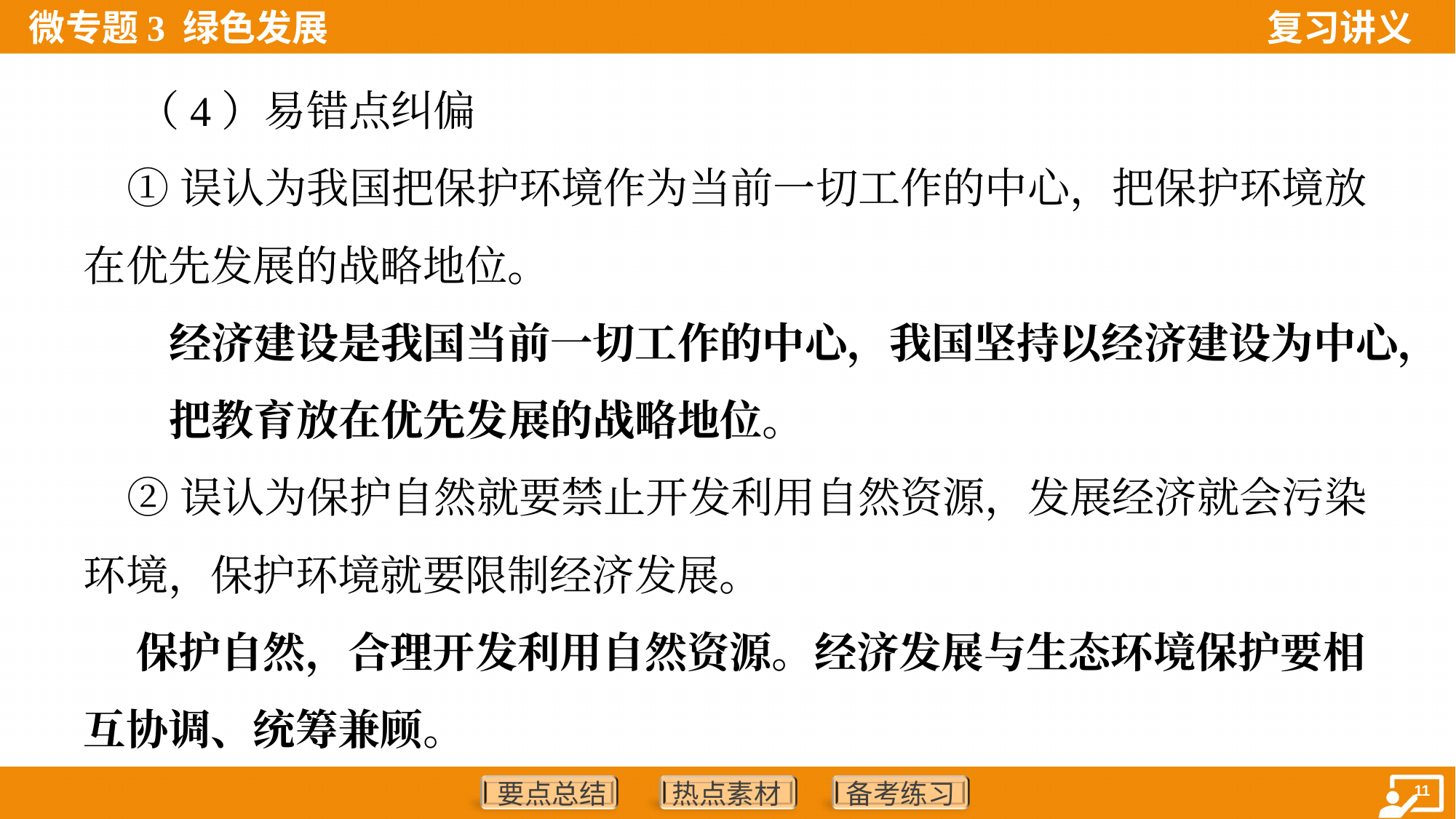

（4）易错点纠偏
    ①误认为我国把保护环境作为当前一切工作的中心，把保护环境放
在优先发展的战略地位。
经济建设是我国当前一切工作的中心，我国坚持以经济建设为中心，
把教育放在优先发展的战略地位。
    ②误认为保护自然就要禁止开发利用自然资源，发展经济就会污染
环境，保护环境就要限制经济发展。
    保护自然，合理开发利用自然资源。经济发展与生态环境保护要相
互协调、统筹兼顾。